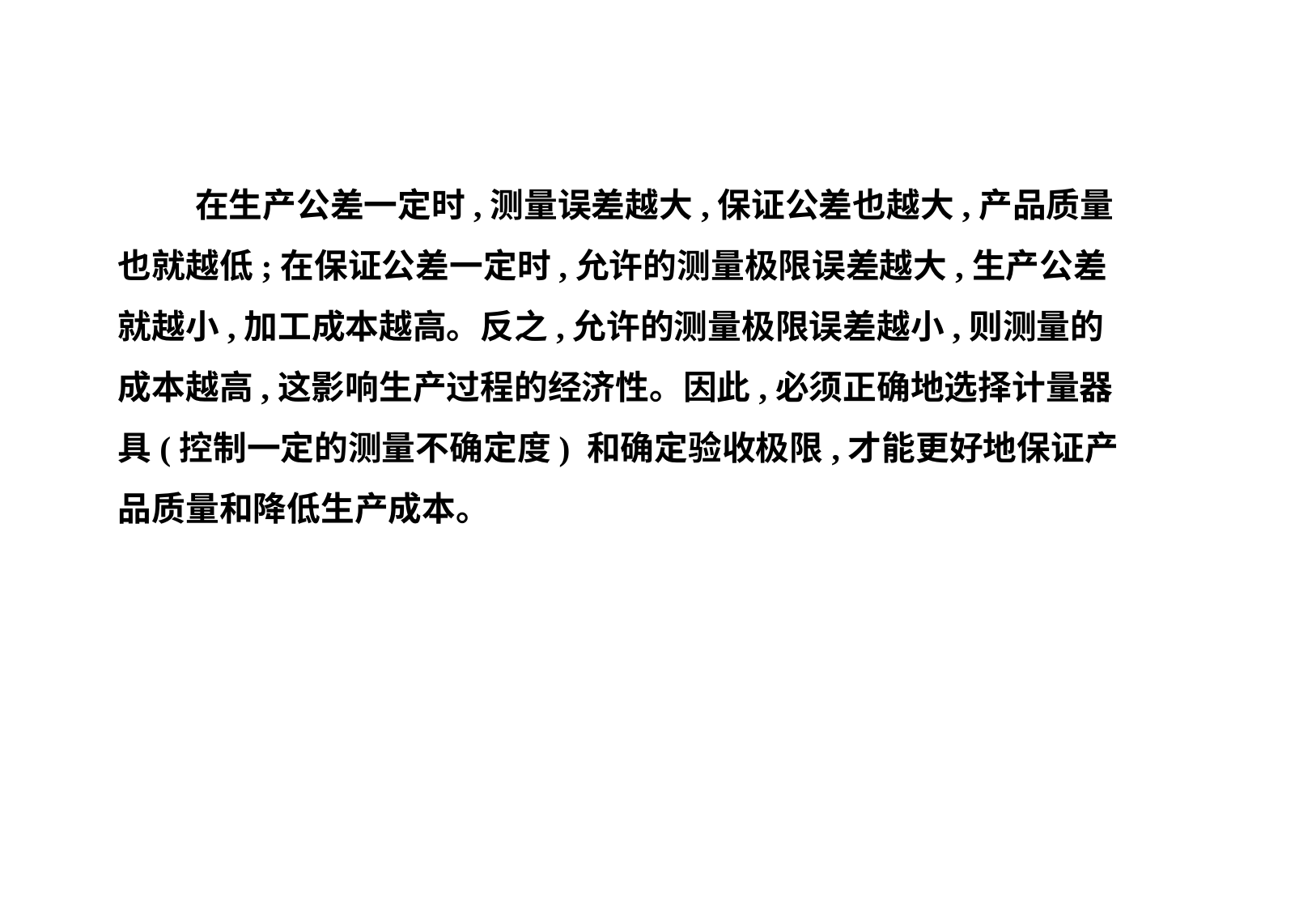

34
         在生产公差一定时,测量误差越大,保证公差也越大,产品质量也就越低;在保证公差一定时,允许的测量极限误差越大,生产公差就越小,加工成本越高。反之,允许的测量极限误差越小,则测量的成本越高,这影响生产过程的经济性。因此,必须正确地选择计量器具(控制一定的测量不确定度) 和确定验收极限,才能更好地保证产品质量和降低生产成本。